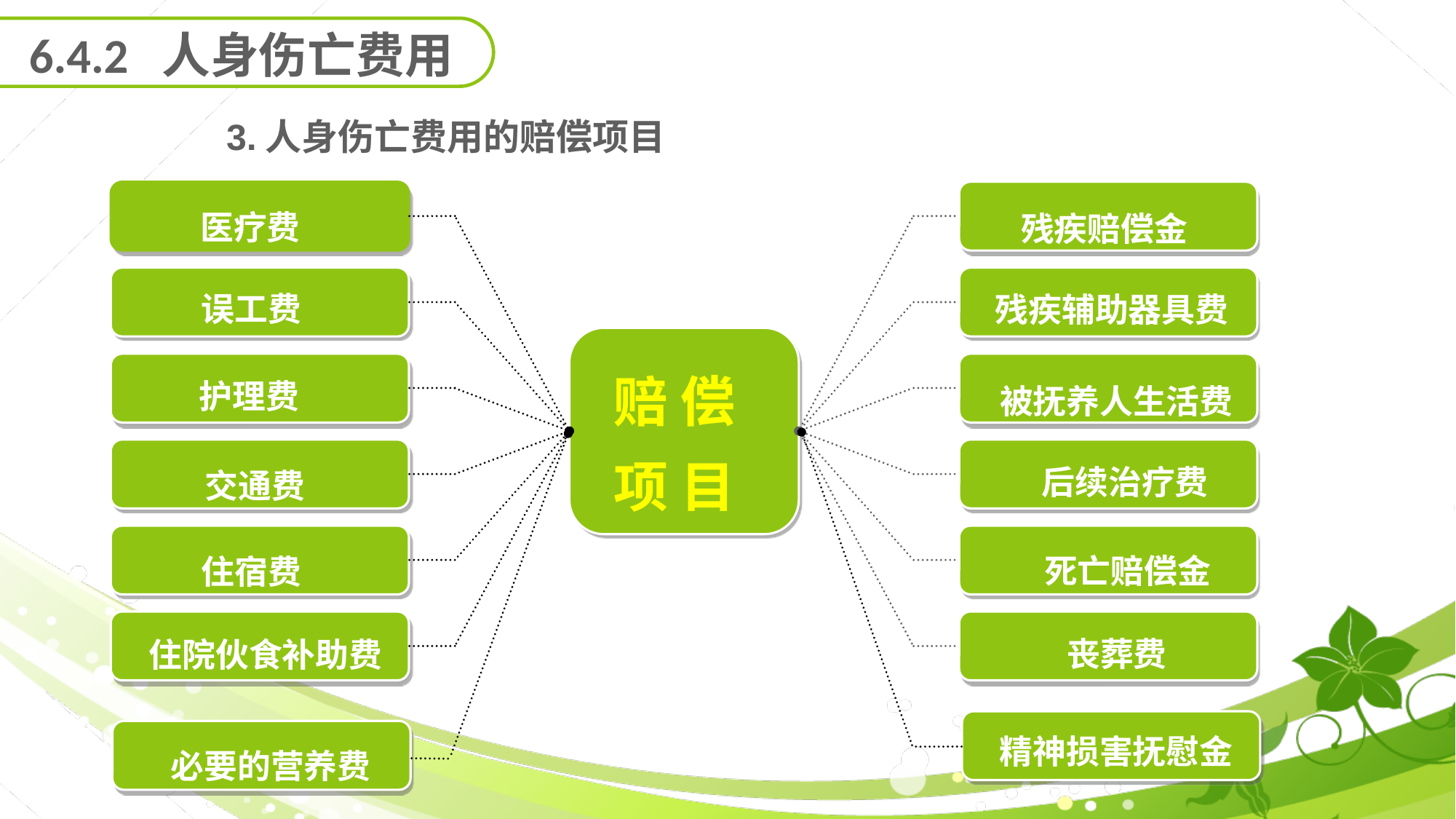

6.4.2  人身伤亡费用
3.人身伤亡费用的赔偿项目

医疗费
残疾赔偿金

误工费
残疾辅助器具费

赔 偿
项 目

护理费
被抚养人生活费

后续治疗费
交通费

死亡赔偿金
住宿费

丧葬费
住院伙食补助费

精神损害抚慰金

必要的营养费